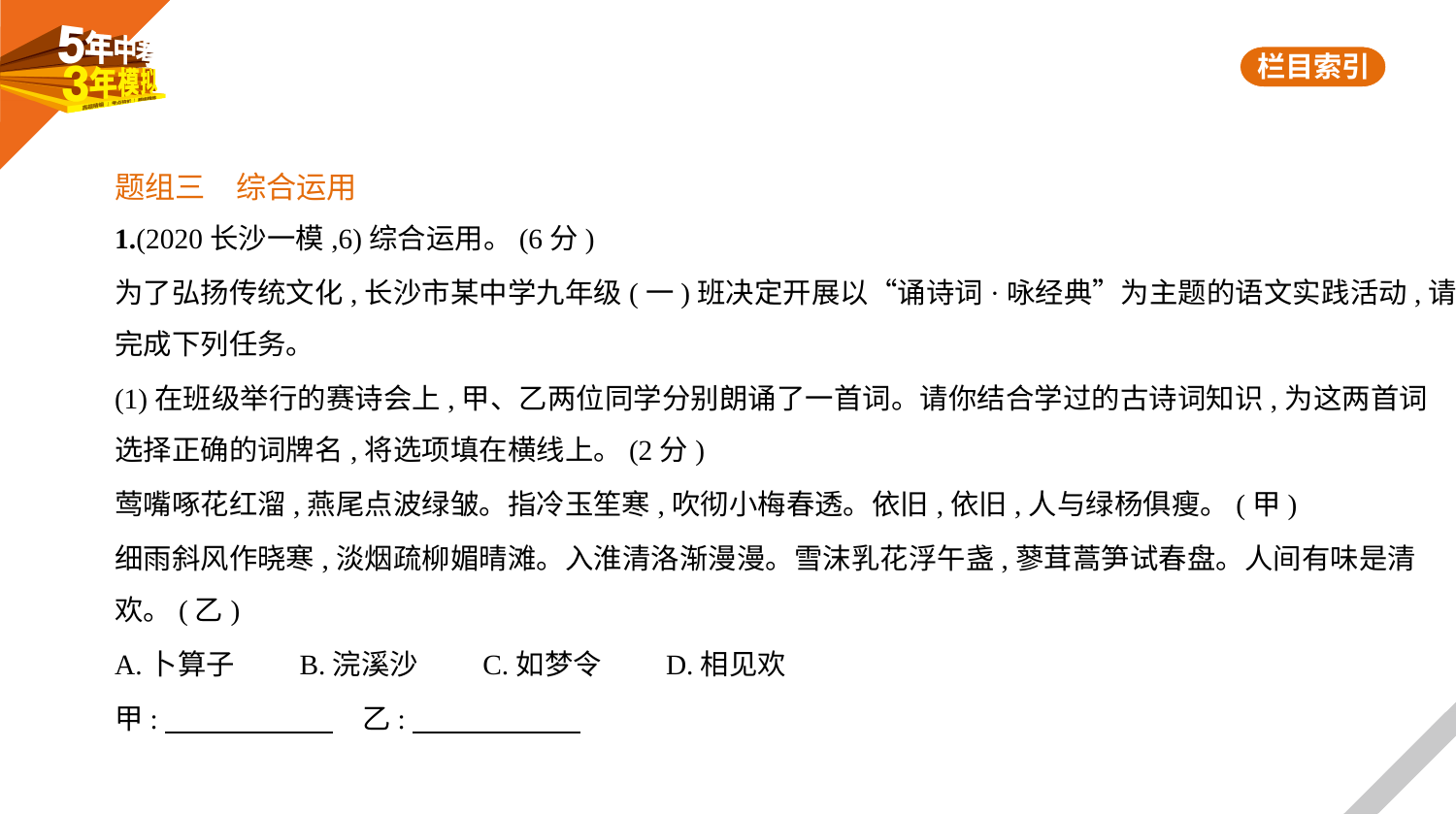

题组三　综合运用
1.(2020长沙一模,6)综合运用。(6分)
为了弘扬传统文化,长沙市某中学九年级(一)班决定开展以“诵诗词·咏经典”为主题的语文实践活动,请
完成下列任务。
(1)在班级举行的赛诗会上,甲、乙两位同学分别朗诵了一首词。请你结合学过的古诗词知识,为这两首词
选择正确的词牌名,将选项填在横线上。(2分)
莺嘴啄花红溜,燕尾点波绿皱。指冷玉笙寒,吹彻小梅春透。依旧,依旧,人与绿杨俱瘦。(甲)
细雨斜风作晓寒,淡烟疏柳媚晴滩。入淮清洛渐漫漫。雪沫乳花浮午盏,蓼茸蒿笋试春盘。人间有味是清
欢。(乙)
A.卜算子　　B.浣溪沙　　C.如梦令　　D.相见欢
甲:　　　　　    　乙: